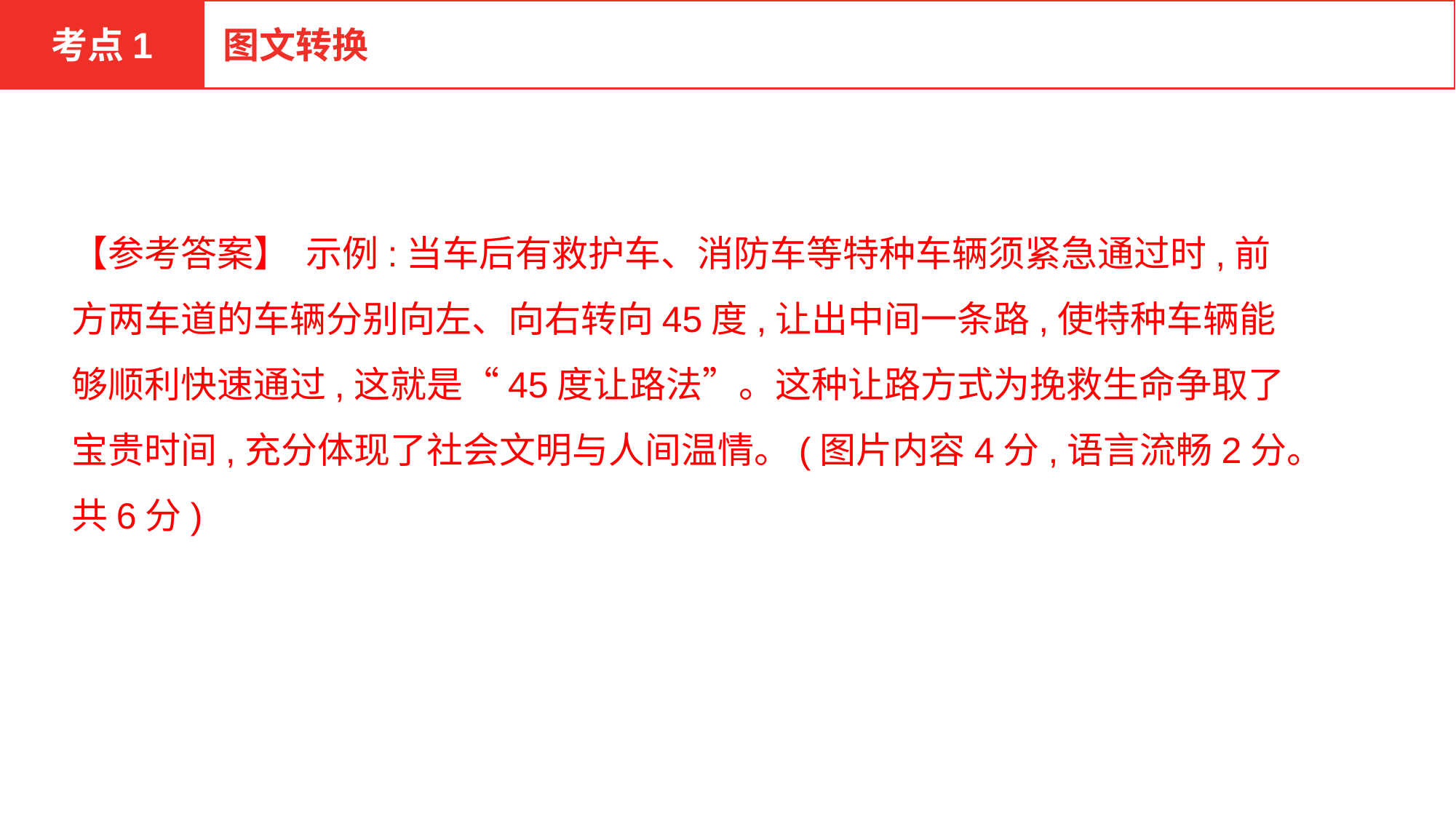

考点1
图文转换
【参考答案】  示例:当车后有救护车、消防车等特种车辆须紧急通过时,前方两车道的车辆分别向左、向右转向45度,让出中间一条路,使特种车辆能够顺利快速通过,这就是“45度让路法”。这种让路方式为挽救生命争取了宝贵时间,充分体现了社会文明与人间温情。(图片内容4分,语言流畅2分。共6分)